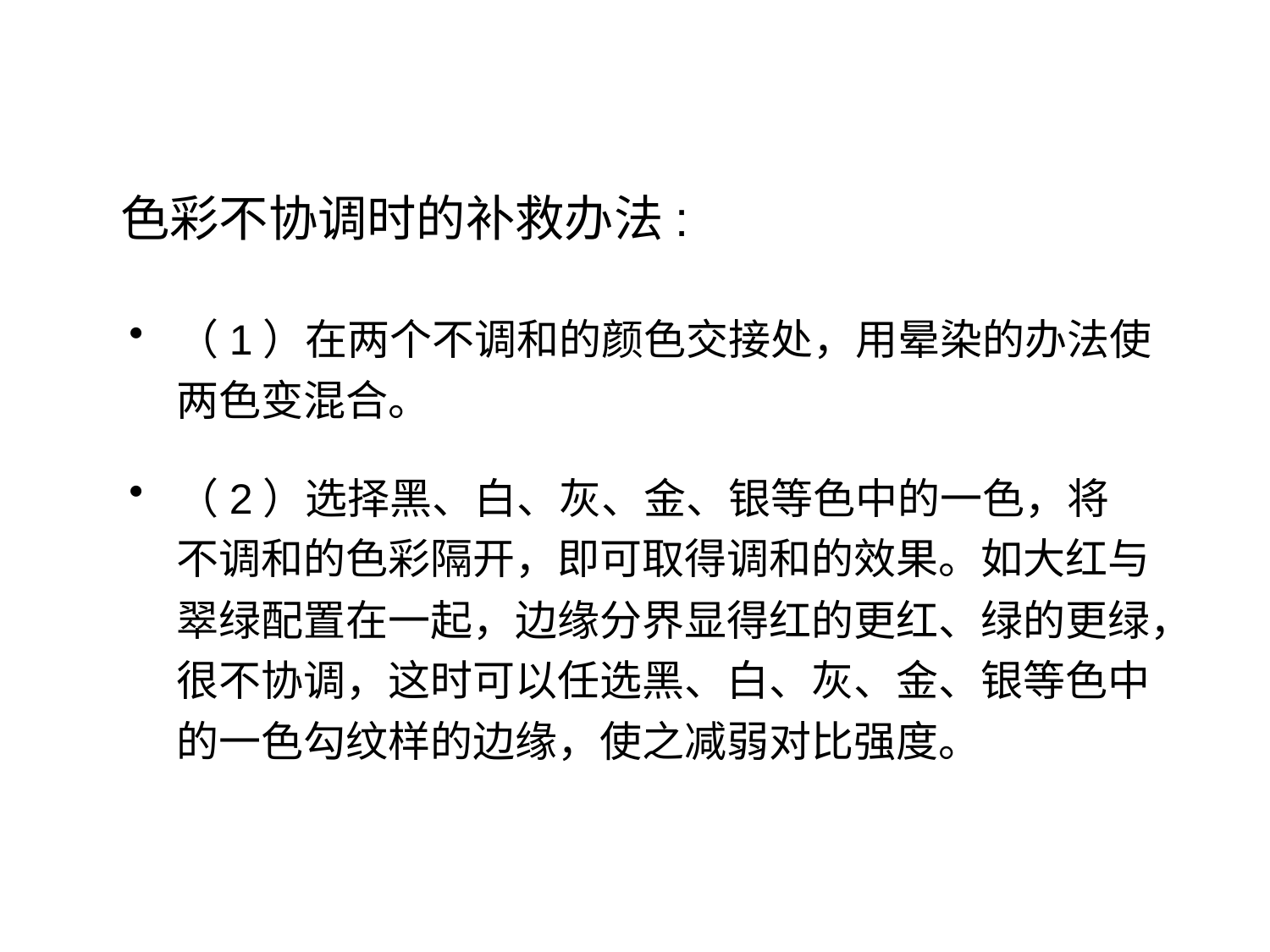

# 色彩不协调时的补救办法:
（1）在两个不调和的颜色交接处，用晕染的办法使两色变混合。
（2）选择黑、白、灰、金、银等色中的一色，将不调和的色彩隔开，即可取得调和的效果。如大红与翠绿配置在一起，边缘分界显得红的更红、绿的更绿，很不协调，这时可以任选黑、白、灰、金、银等色中的一色勾纹样的边缘，使之减弱对比强度。